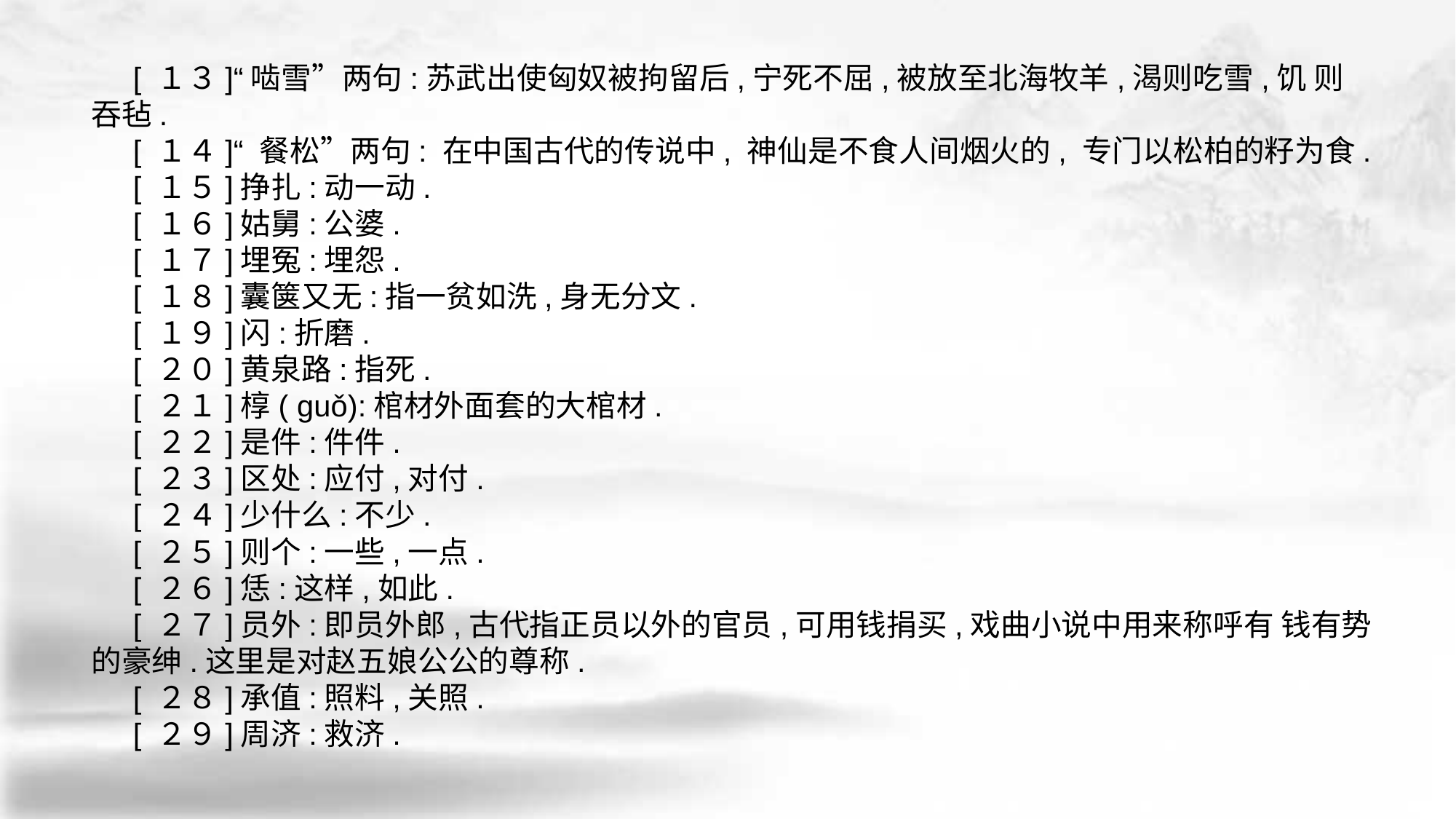

[ １３]“啮雪”两句:苏武出使匈奴被拘留后,宁死不屈,被放至北海牧羊,渴则吃雪,饥 则吞毡.
     [ １４]“ 餐松”两句: 在中国古代的传说中, 神仙是不食人间烟火的, 专门以松柏的籽为食.
     [ １５]挣扎:动一动.
     [ １６]姑舅:公婆.
     [ １７]埋冤:埋怨.
     [ １８]囊箧又无:指一贫如洗,身无分文.
     [ １９]闪:折磨.
     [ ２０]黄泉路:指死.
     [ ２１]椁( guǒ):棺材外面套的大棺材.
     [ ２２]是件:件件.
     [ ２３]区处:应付,对付.
     [ ２４]少什么:不少.
     [ ２５]则个:一些,一点.
     [ ２６]恁:这样,如此.
     [ ２７]员外:即员外郎,古代指正员以外的官员,可用钱捐买,戏曲小说中用来称呼有 钱有势的豪绅.这里是对赵五娘公公的尊称.
     [ ２８]承值:照料,关照.
     [ ２９]周济:救济.